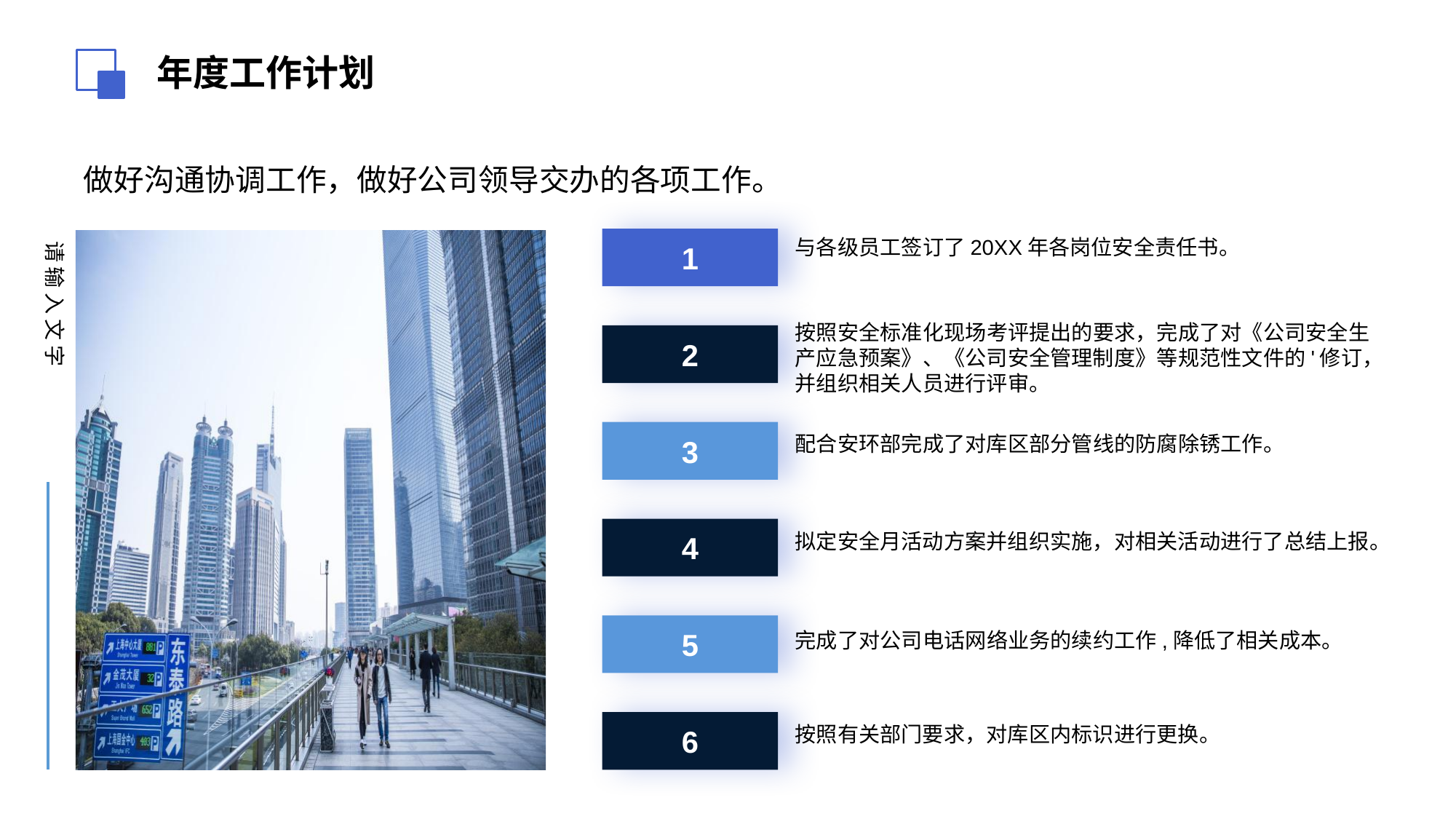

年度工作计划
# 做好沟通协调工作，做好公司领导交办的各项工作。
1
与各级员工签订了20XX年各岗位安全责任书。
请 输 入 文 字

按照安全标准化现场考评提出的要求，完成了对《公司安全生产应急预案》、《公司安全管理制度》等规范性文件的'修订，并组织相关人员进行评审。
2
3
配合安环部完成了对库区部分管线的防腐除锈工作。
4
拟定安全月活动方案并组织实施，对相关活动进行了总结上报。
5
完成了对公司电话网络业务的续约工作,降低了相关成本。
6
按照有关部门要求，对库区内标识进行更换。